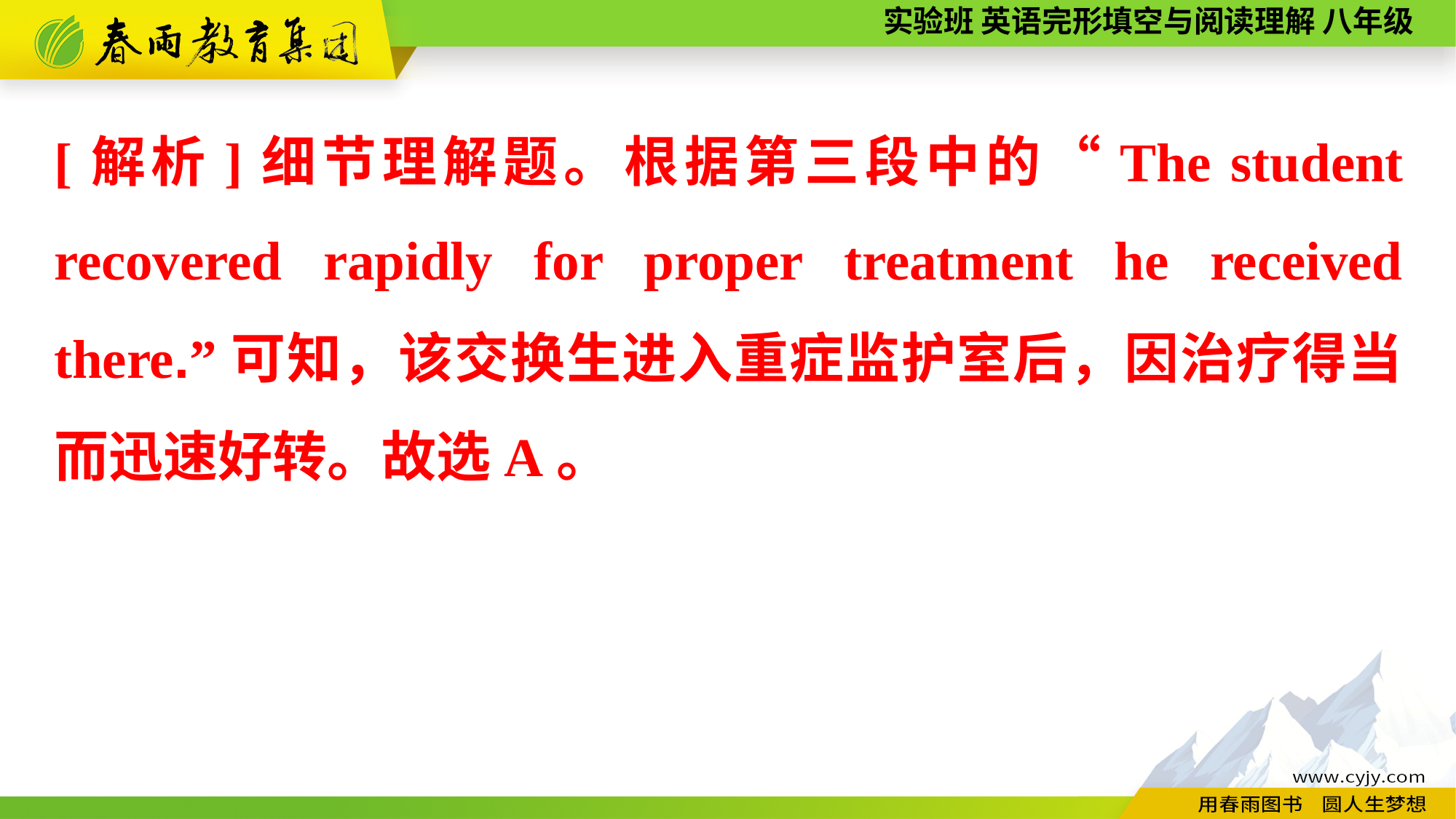

[解析]细节理解题。根据第三段中的“The student recovered rapidly for proper treatment he received there.”可知，该交换生进入重症监护室后，因治疗得当而迅速好转。故选A。